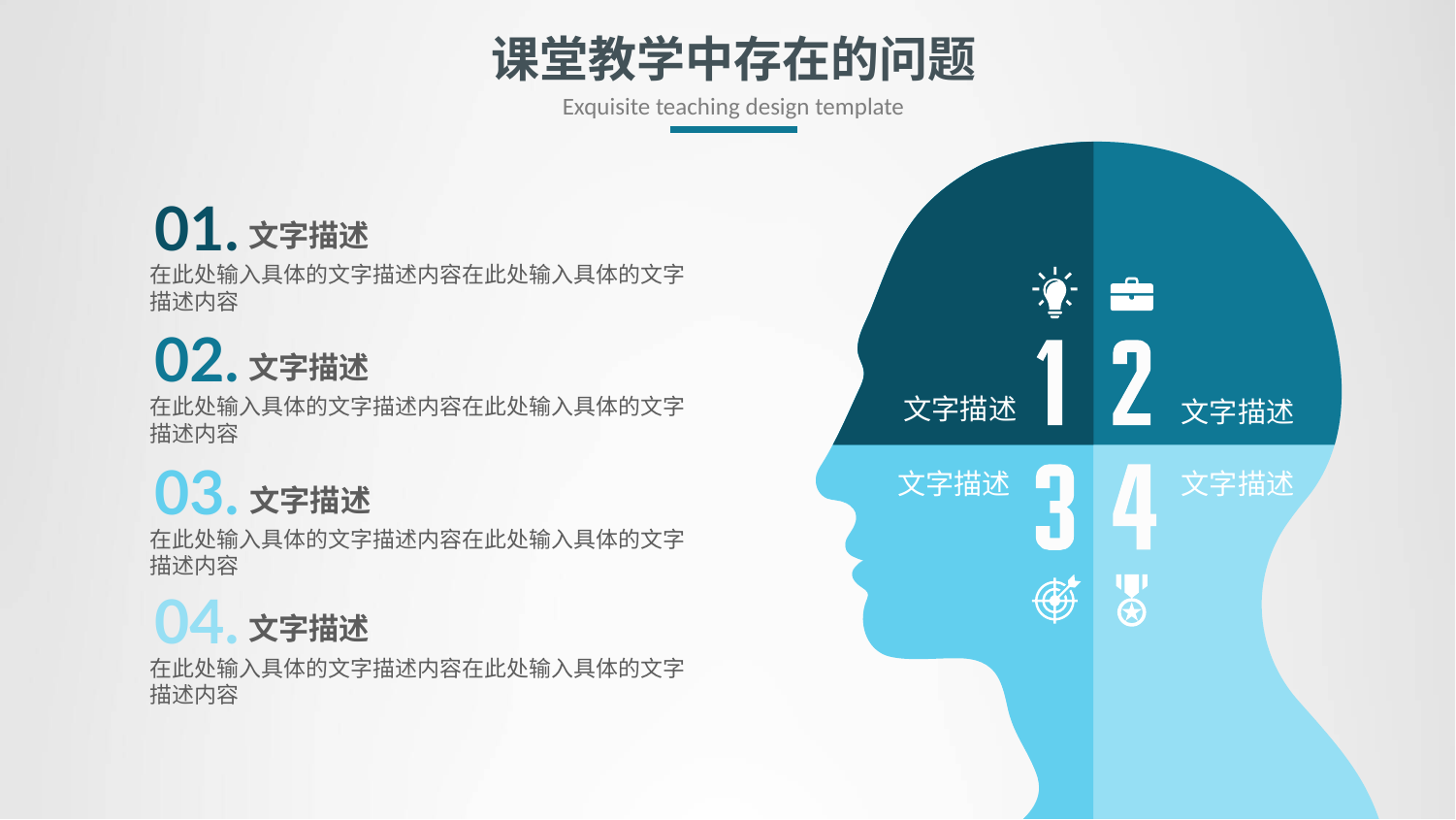

# 课堂教学中存在的问题
Exquisite teaching design template

文字描述
文字描述
文字描述
文字描述

01.
文字描述
在此处输入具体的文字描述内容在此处输入具体的文字描述内容
02.
文字描述
在此处输入具体的文字描述内容在此处输入具体的文字描述内容
03.
文字描述
在此处输入具体的文字描述内容在此处输入具体的文字描述内容
04.
文字描述
在此处输入具体的文字描述内容在此处输入具体的文字描述内容